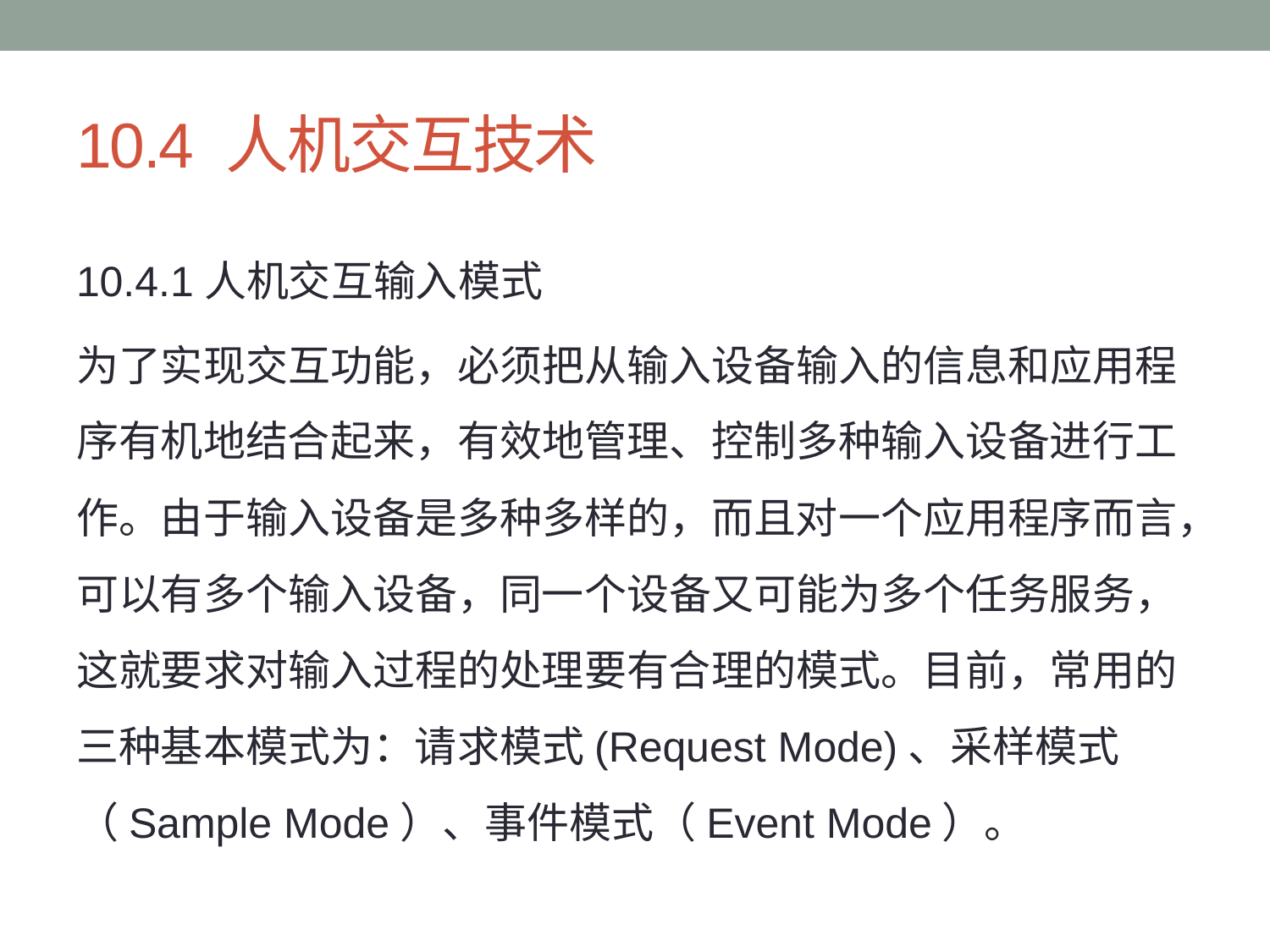

# 10.4 人机交互技术
10.4.1人机交互输入模式
为了实现交互功能，必须把从输入设备输入的信息和应用程序有机地结合起来，有效地管理、控制多种输入设备进行工作。由于输入设备是多种多样的，而且对一个应用程序而言，可以有多个输入设备，同一个设备又可能为多个任务服务，这就要求对输入过程的处理要有合理的模式。目前，常用的三种基本模式为：请求模式(Request Mode)、采样模式（Sample Mode）、事件模式（Event Mode）。